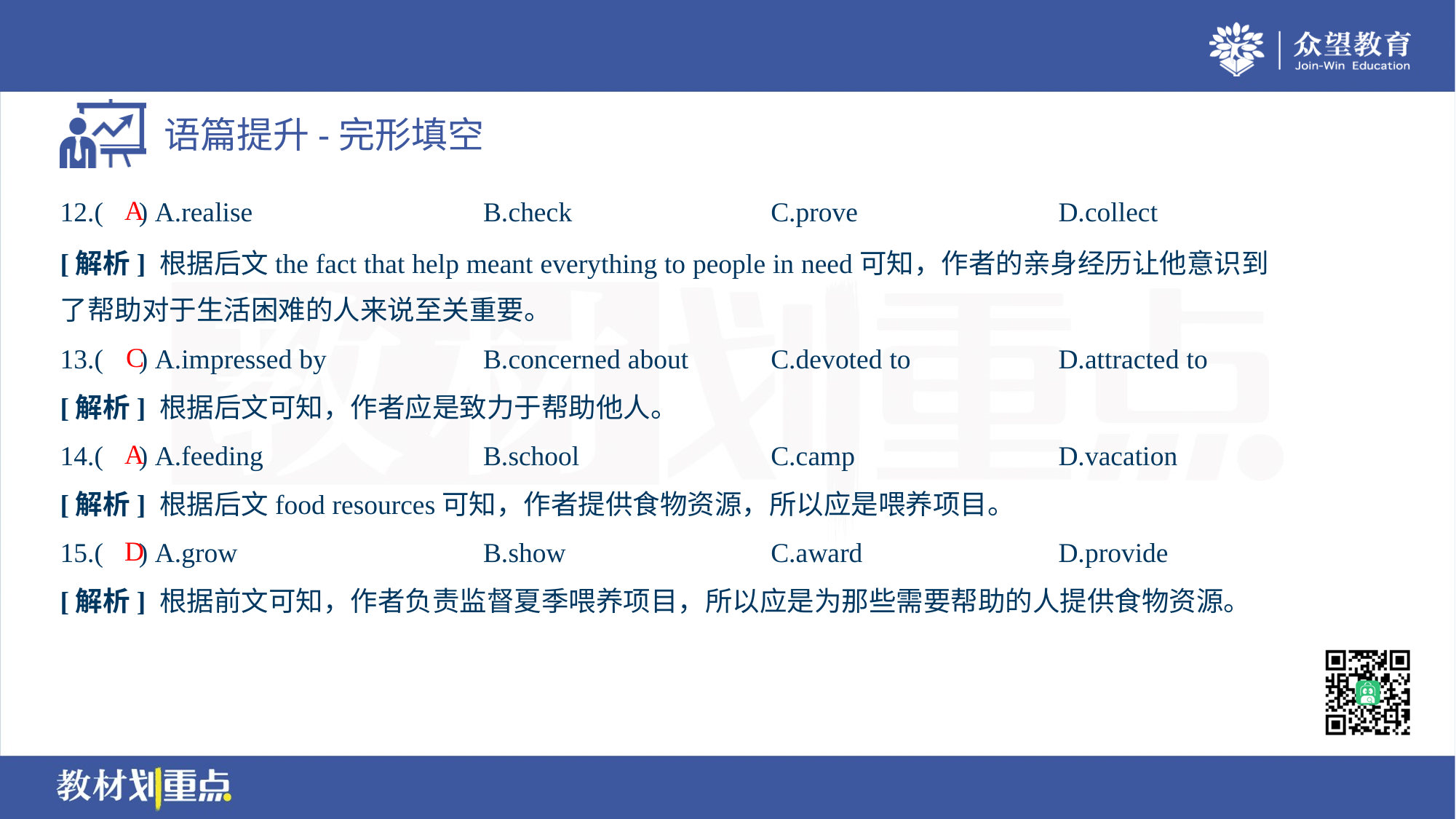

A
12.(     ) A.realise	B.check	C.prove	D.collect
[解析] 根据后文the fact that help meant everything to people in need可知，作者的亲身经历让他意识到
了帮助对于生活困难的人来说至关重要。
C
13.(     ) A.impressed by	B.concerned about	C.devoted to	D.attracted to
[解析] 根据后文可知，作者应是致力于帮助他人。
A
14.(     ) A.feeding	B.school	C.camp	D.vacation
[解析] 根据后文food resources可知，作者提供食物资源，所以应是喂养项目。
D
15.(     ) A.grow	B.show	C.award	D.provide
[解析] 根据前文可知，作者负责监督夏季喂养项目，所以应是为那些需要帮助的人提供食物资源。